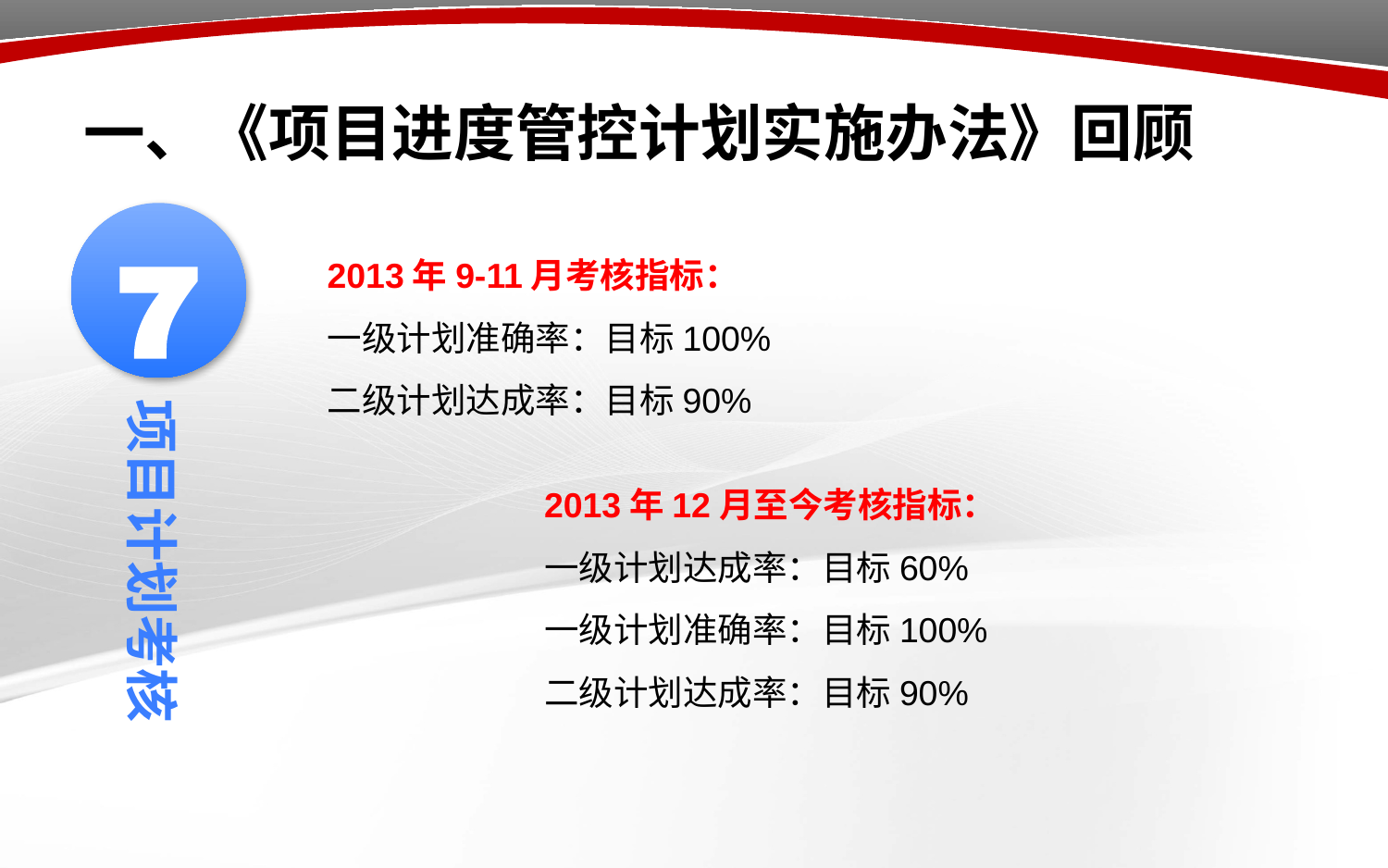

# 一、《项目进度管控计划实施办法》回顾
7
2013年9-11月考核指标：
一级计划准确率：目标100%
二级计划达成率：目标90%
项目计划考核
2013年12月至今考核指标：
一级计划达成率：目标60%
一级计划准确率：目标100%
二级计划达成率：目标90%